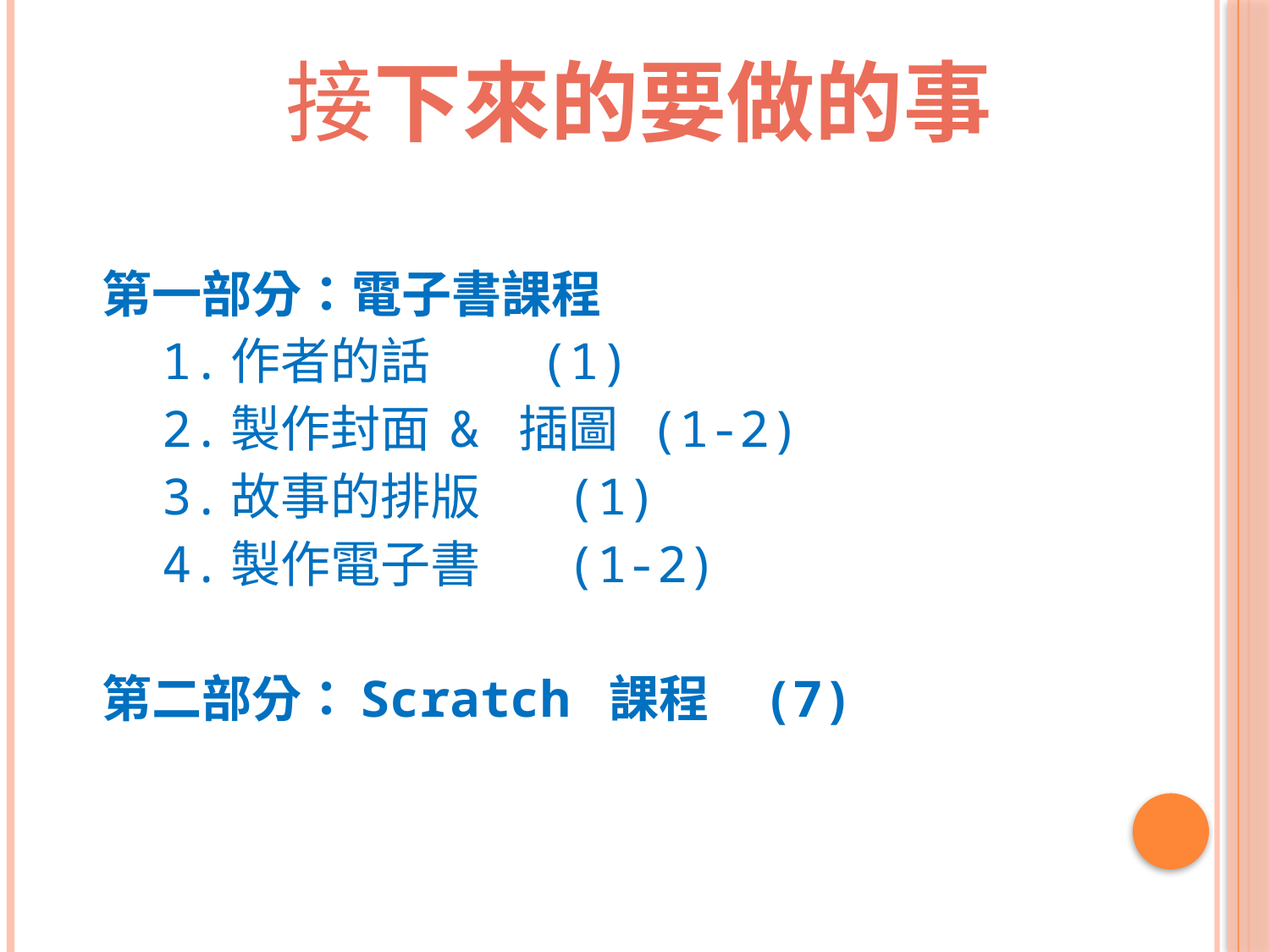

接下來的要做的事
第一部分：電子書課程
  1.作者的話         (1)
  2.製作封面 & 插圖  (1-2)
  3.故事的排版       (1)
  4.製作電子書       (1-2)

第二部分：Scratch 課程    (7)